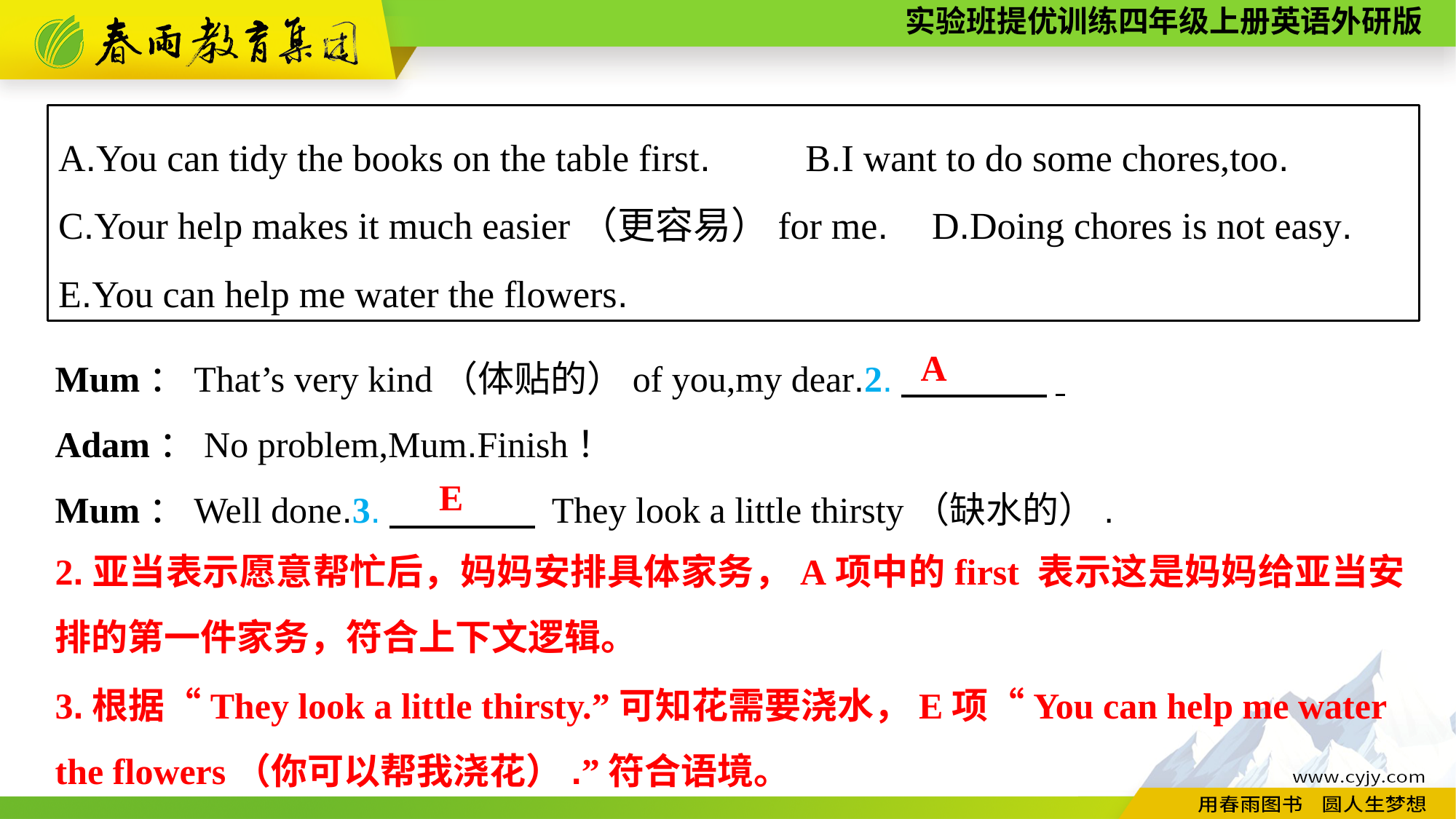

A.You can tidy the books on the table first.         B.I want to do some chores,too.
C.Your help makes it much easier（更容易）for me.	D.Doing chores is not easy.
E.You can help me water the flowers.
Mum：That’s very kind（体贴的）of you,my dear.2.　　　　.
Adam：No problem,Mum.Finish！
Mum：Well done.3.　　　　 They look a little thirsty（缺水的）.
A
E
2.亚当表示愿意帮忙后，妈妈安排具体家务，A项中的first 表示这是妈妈给亚当安排的第一件家务，符合上下文逻辑。
3.根据“They look a little thirsty.”可知花需要浇水，E项“You can help me water the flowers（你可以帮我浇花）.”符合语境。